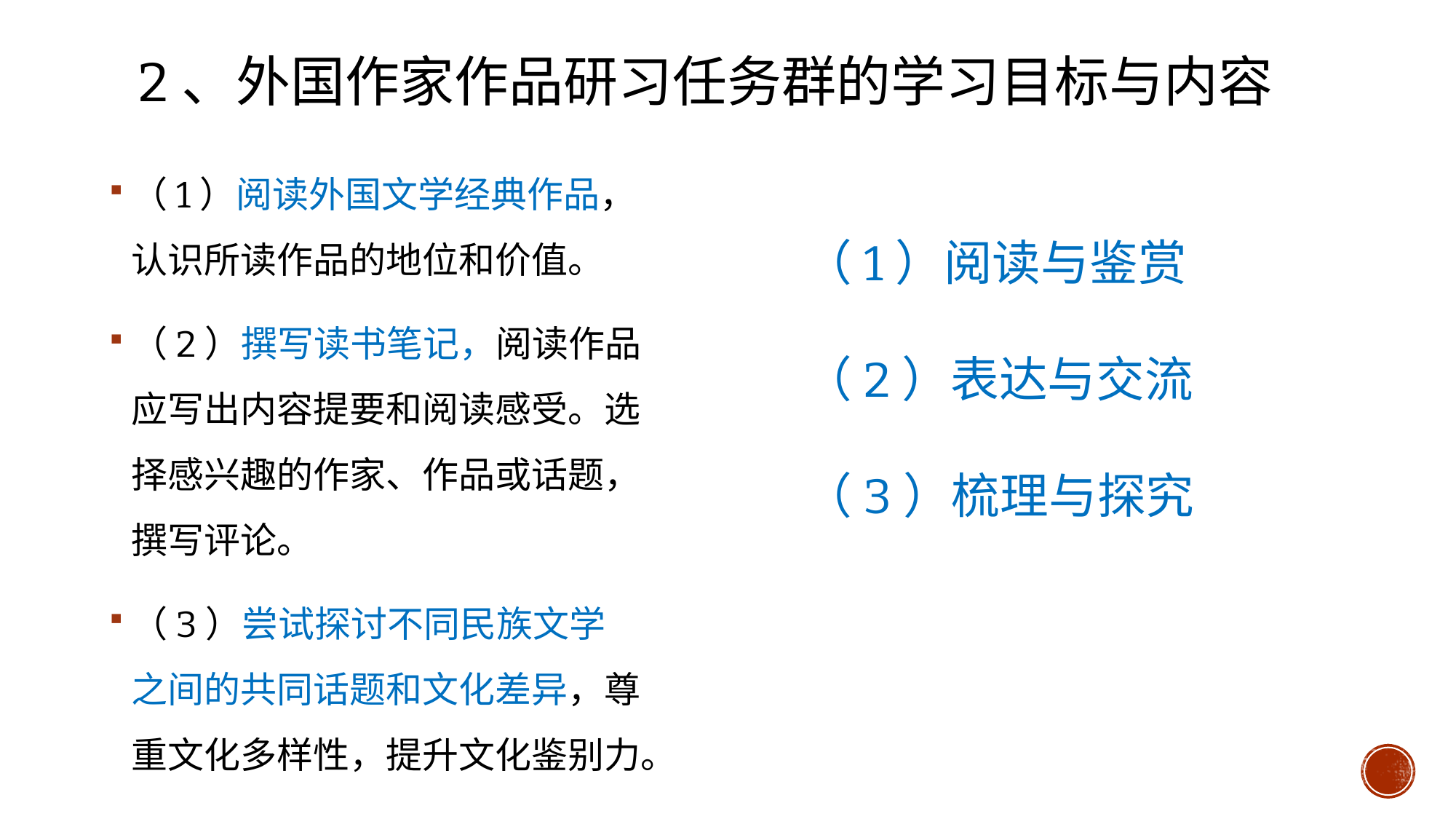

# 2、外国作家作品研习任务群的学习目标与内容
（1）阅读外国文学经典作品，认识所读作品的地位和价值。
（2）撰写读书笔记，阅读作品应写出内容提要和阅读感受。选择感兴趣的作家、作品或话题，撰写评论。
（3）尝试探讨不同民族文学之间的共同话题和文化差异，尊重文化多样性，提升文化鉴别力。
（1）阅读与鉴赏
（2）表达与交流
（3）梳理与探究